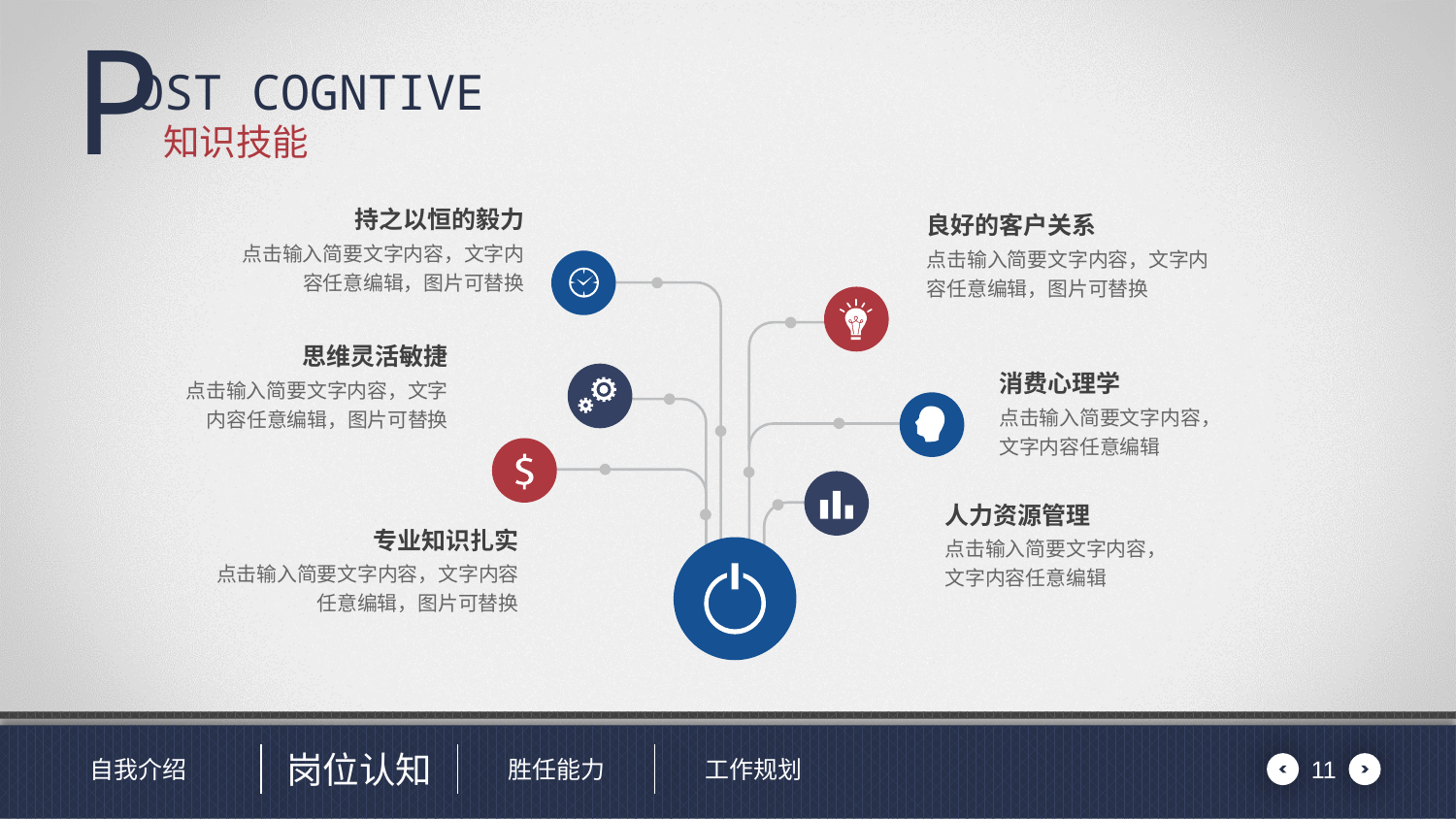

# 知识技能
持之以恒的毅力
点击输入简要文字内容，文字内容任意编辑，图片可替换
良好的客户关系
点击输入简要文字内容，文字内容任意编辑，图片可替换

思维灵活敏捷
点击输入简要文字内容，文字内容任意编辑，图片可替换
消费心理学
点击输入简要文字内容，文字内容任意编辑
人力资源管理
点击输入简要文字内容，文字内容任意编辑
专业知识扎实
点击输入简要文字内容，文字内容任意编辑，图片可替换
11